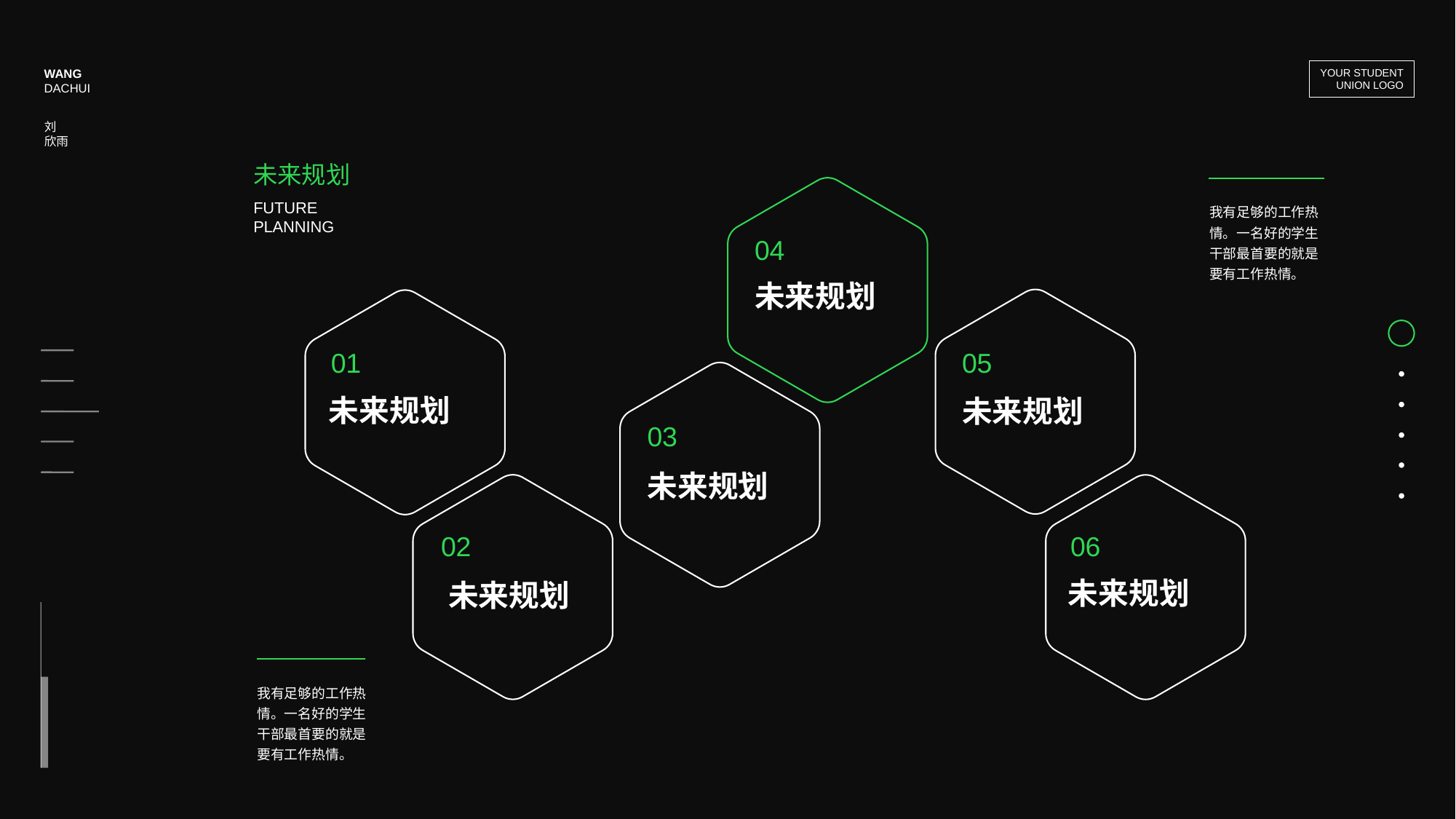

WANG
DACHUI
YOUR STUDENT
UNION LOGO
刘
欣雨
未来规划

FUTURE PLANNING
我有足够的工作热情。一名好的学生干部最首要的就是要有工作热情。
04
未来规划

01
05

未来规划
未来规划

03

未来规划

02
06
未来规划
未来规划

我有足够的工作热情。一名好的学生干部最首要的就是要有工作热情。